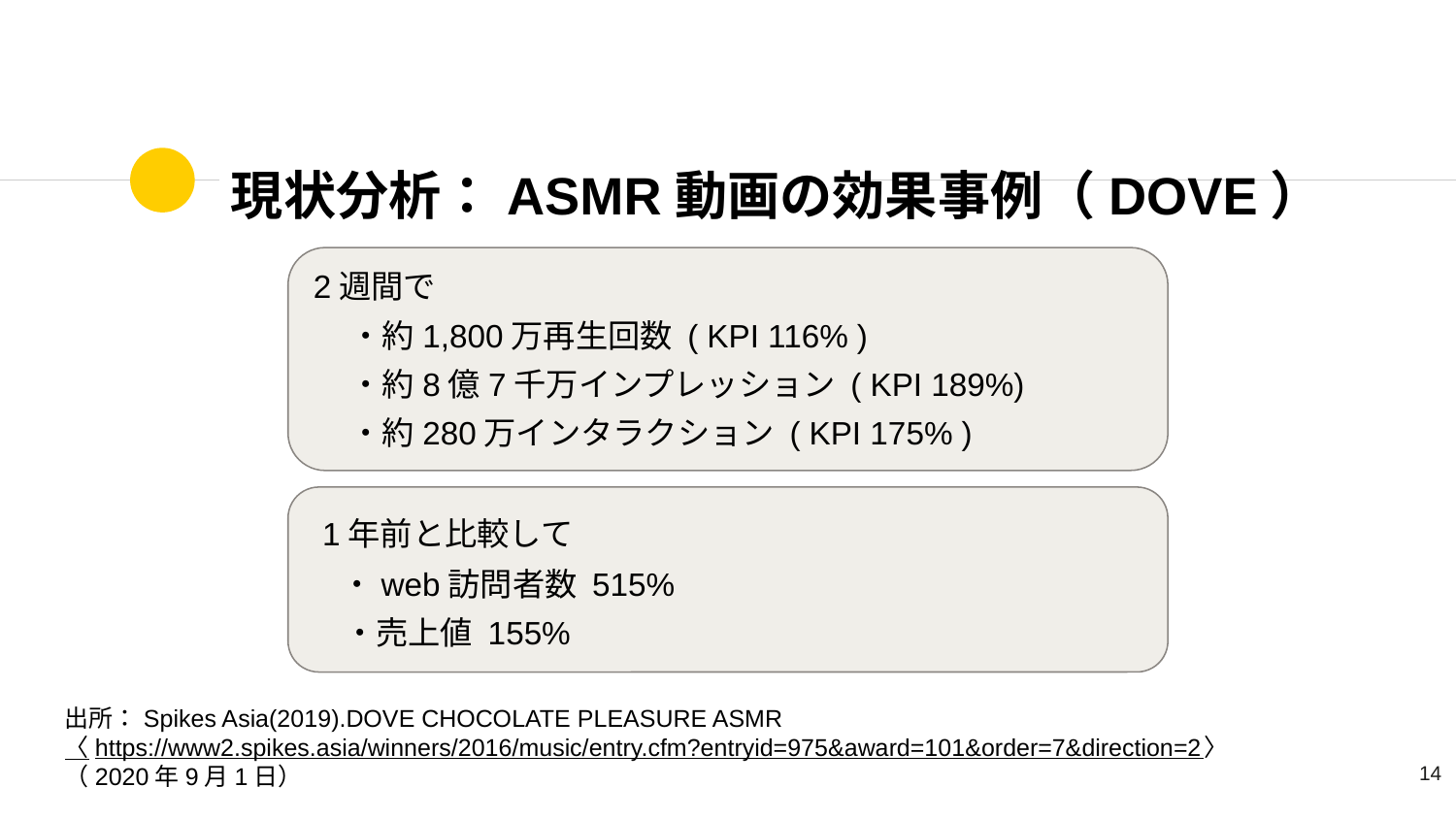

# 現状分析：ASMR動画の効果事例（DOVE）
2週間で
    ・約1,800万再生回数 ( KPI 116% )
    ・約8億7千万インプレッション ( KPI 189%)
    ・約280万インタラクション ( KPI 175% )
 1年前と比較して
   ・web訪問者数 515%
　・売上値 155%
出所：Spikes Asia(2019).DOVE CHOCOLATE PLEASURE ASMR
〈https://www2.spikes.asia/winners/2016/music/entry.cfm?entryid=975&award=101&order=7&direction=2〉
（2020年9月1日）
14